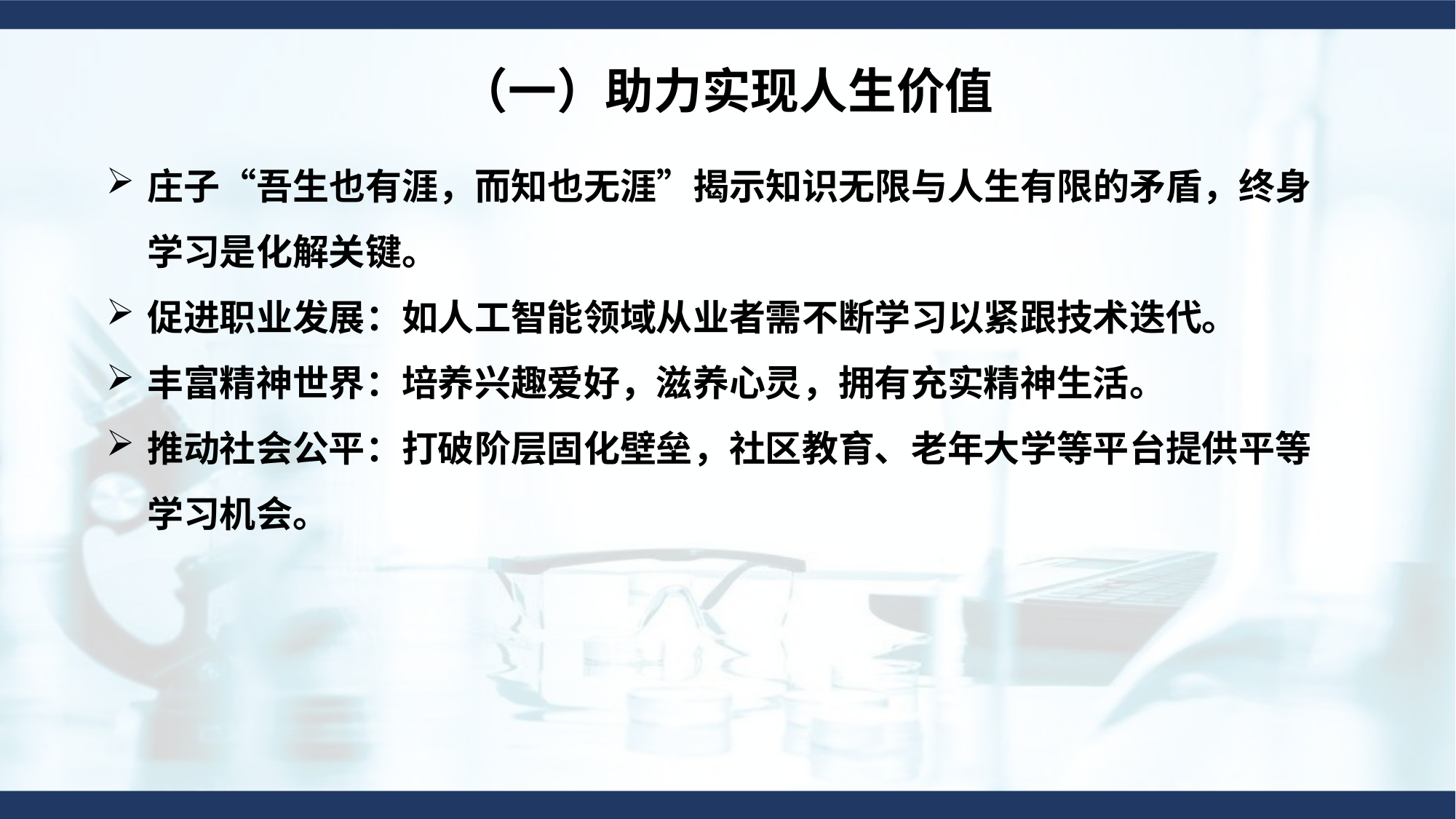

（一）助力实现人生价值

庄子“吾生也有涯，而知也无涯”揭示知识无限与人生有限的矛盾，终身学习是化解关键。
促进职业发展：如人工智能领域从业者需不断学习以紧跟技术迭代。
丰富精神世界：培养兴趣爱好，滋养心灵，拥有充实精神生活。
推动社会公平：打破阶层固化壁垒，社区教育、老年大学等平台提供平等学习机会。